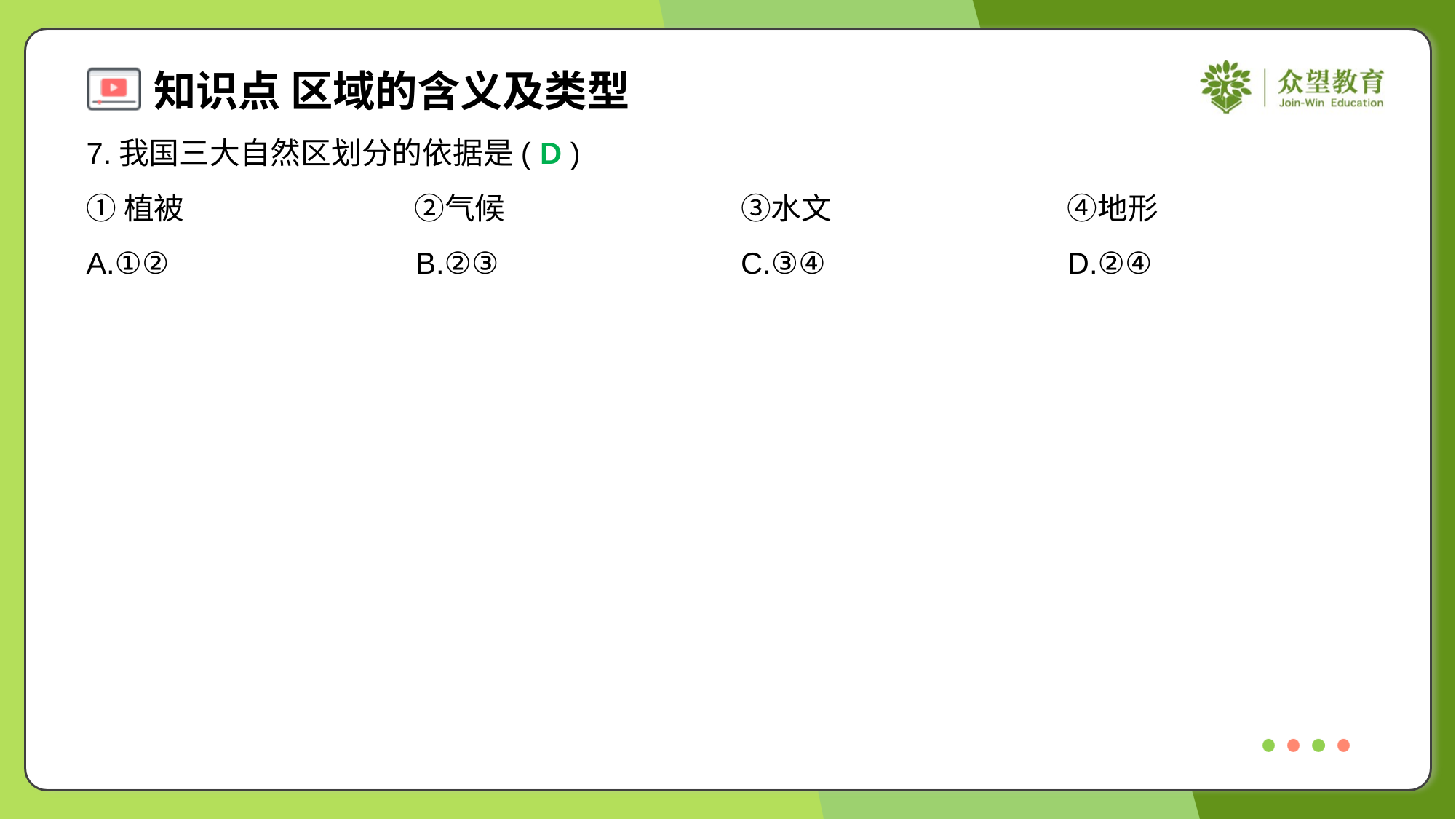

7.我国三大自然区划分的依据是(     )
D
①植被	②气候	③水文	④地形
A.①②	B.②③	C.③④	D.②④